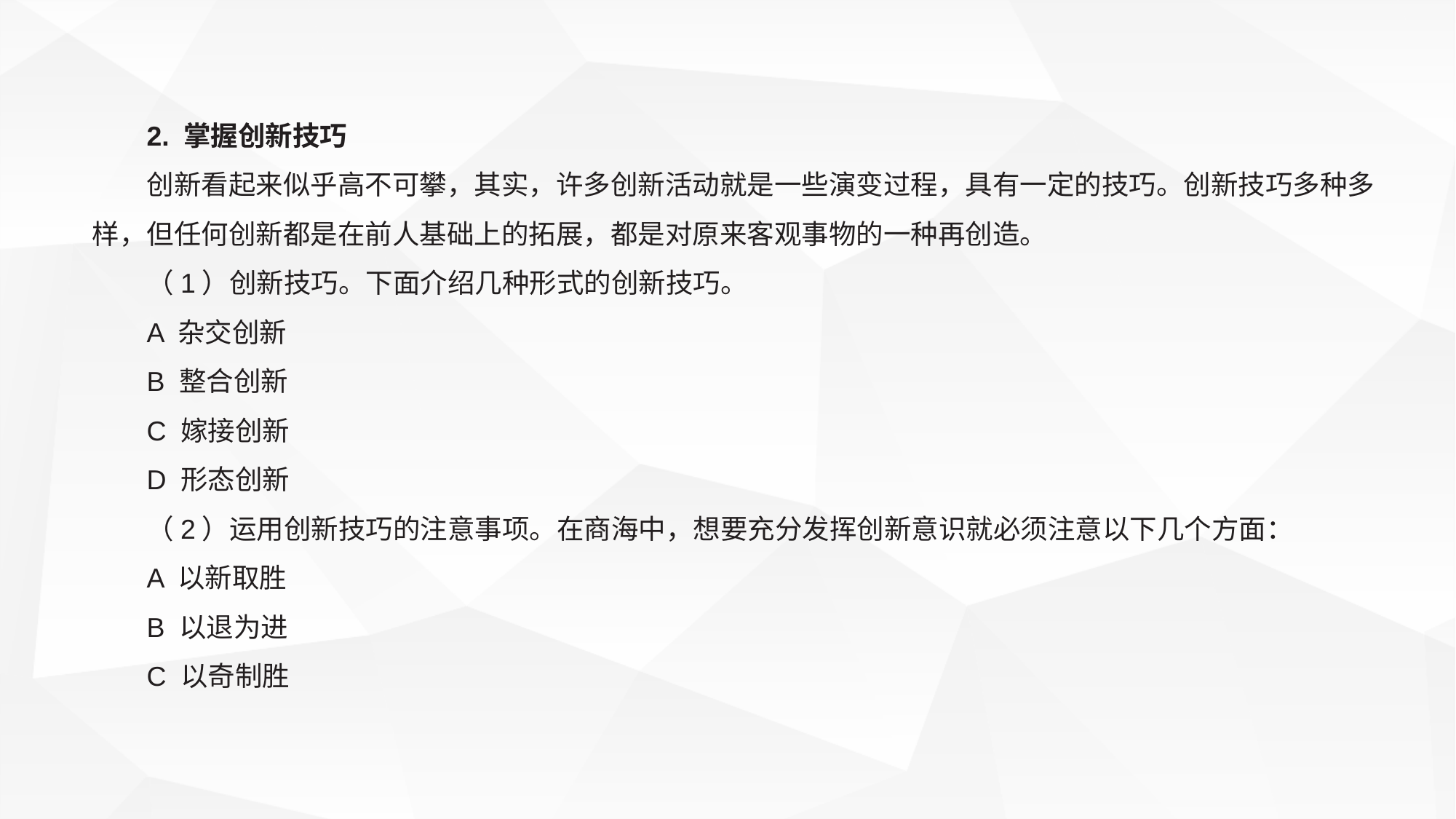

2. 掌握创新技巧
创新看起来似乎高不可攀，其实，许多创新活动就是一些演变过程，具有一定的技巧。创新技巧多种多样，但任何创新都是在前人基础上的拓展，都是对原来客观事物的一种再创造。
（1）创新技巧。下面介绍几种形式的创新技巧。
A 杂交创新
B 整合创新
C 嫁接创新
D 形态创新
（2）运用创新技巧的注意事项。在商海中，想要充分发挥创新意识就必须注意以下几个方面：
A 以新取胜
B 以退为进
C 以奇制胜